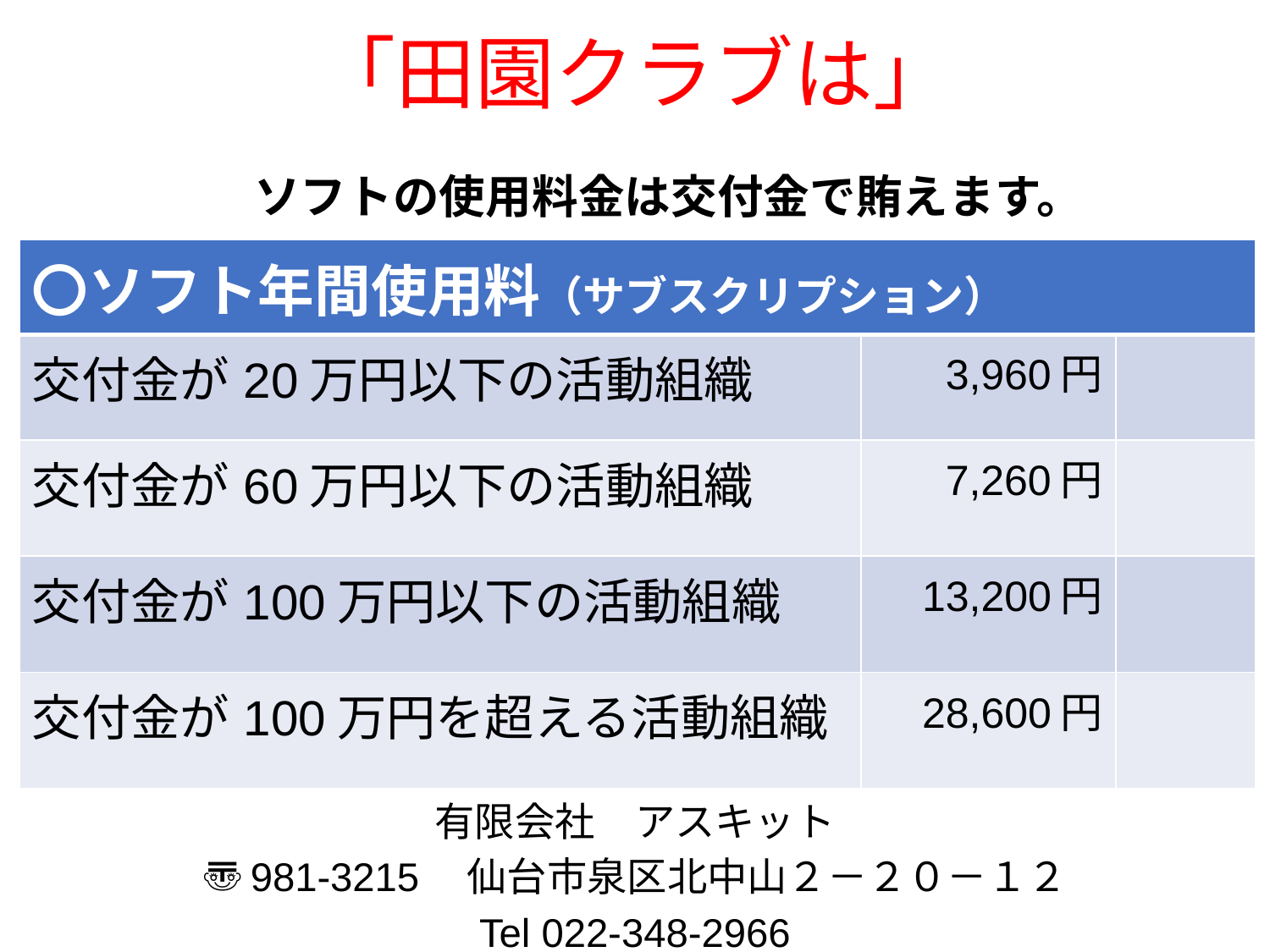

# 「田園クラブは」
　ソフトの使用料金は交付金で賄えます。
| 〇ソフト年間使用料（サブスクリプション） |  |  |
| --- | --- | --- |
| 交付金が20万円以下の活動組織 | 3,960円 |  |
| 交付金が60万円以下の活動組織 | 7,260円 |  |
| 交付金が100万円以下の活動組織 | 13,200円 |  |
| 交付金が100万円を超える活動組織 | 28,600円 |  |
有限会社　アスキット
〠981-3215　仙台市泉区北中山２－２０－１２
Tel 022-348-2966